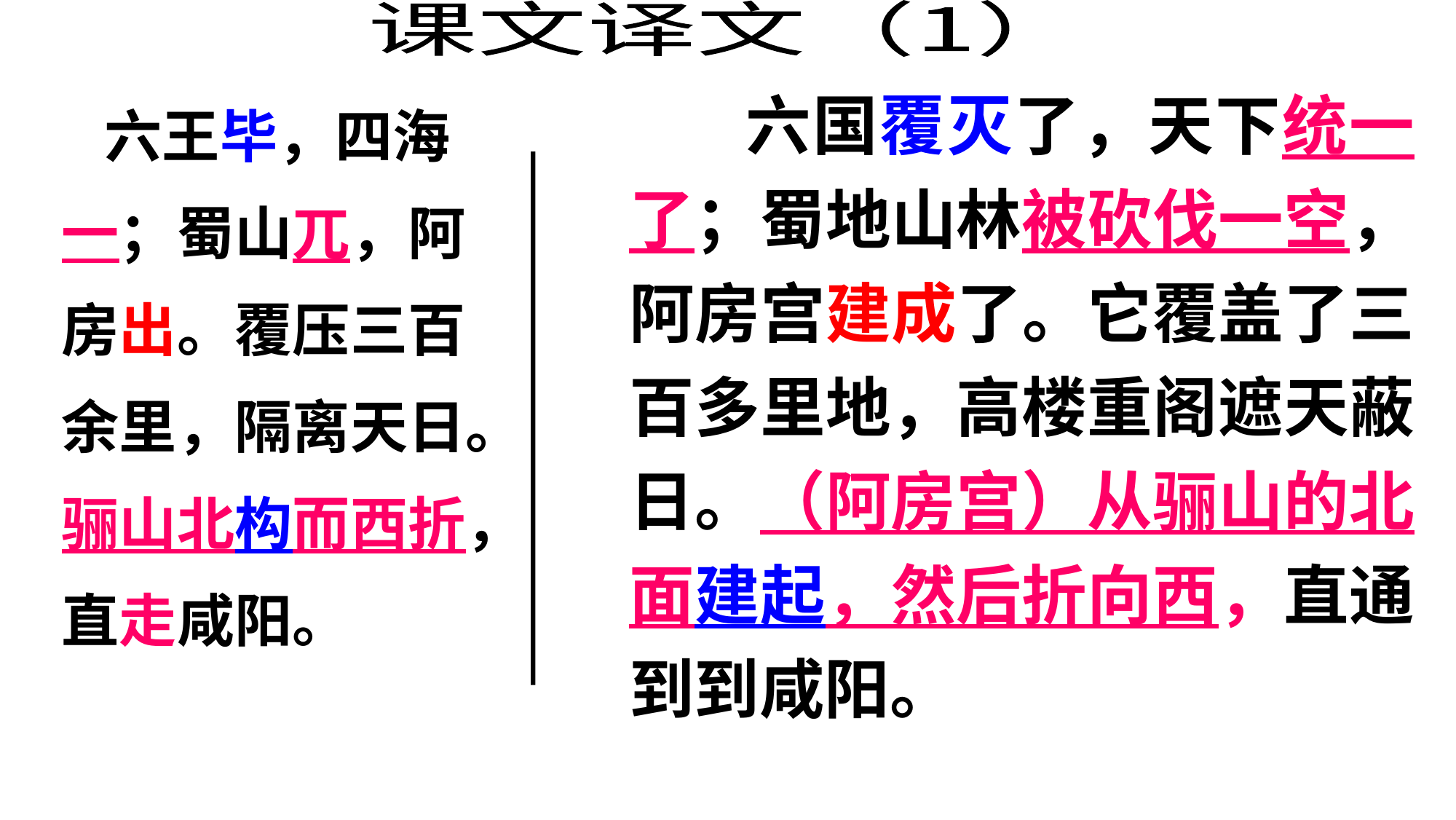

课文译文（1）
          六国覆灭了，天下统一了；蜀地山林被砍伐一空，阿房宫建成了。它覆盖了三百多里地，高楼重阁遮天蔽日。（阿房宫）从骊山的北面建起，然后折向西，直通到到咸阳。
　   六王毕，四海一；蜀山兀，阿房出。覆压三百余里，隔离天日。骊山北构而西折，直走咸阳。